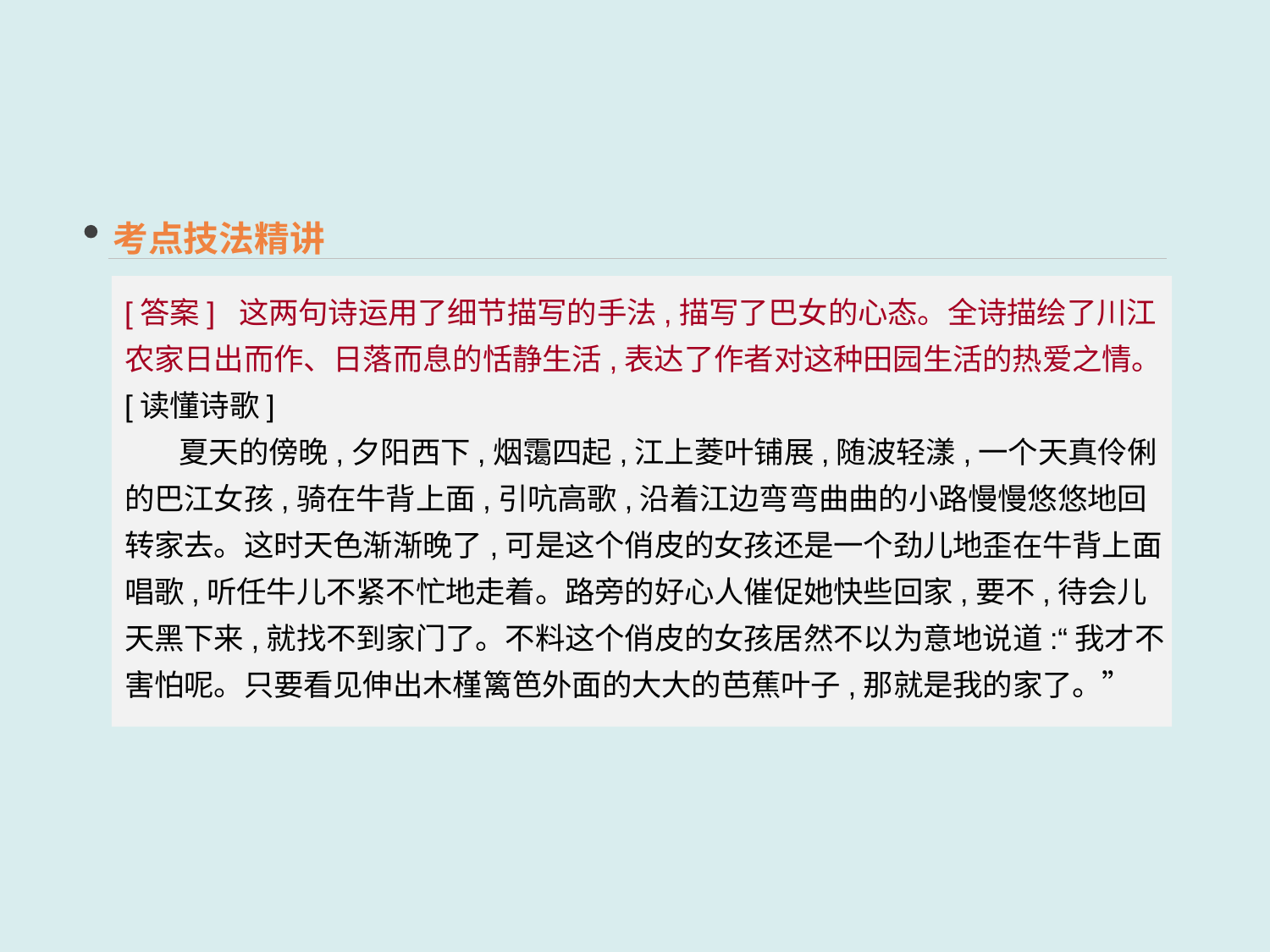

考点技法精讲

[答案]  这两句诗运用了细节描写的手法,描写了巴女的心态。全诗描绘了川江农家日出而作、日落而息的恬静生活,表达了作者对这种田园生活的热爱之情。
[读懂诗歌]
       夏天的傍晚,夕阳西下,烟霭四起,江上菱叶铺展,随波轻漾,一个天真伶俐的巴江女孩,骑在牛背上面,引吭高歌,沿着江边弯弯曲曲的小路慢慢悠悠地回转家去。这时天色渐渐晚了,可是这个俏皮的女孩还是一个劲儿地歪在牛背上面唱歌,听任牛儿不紧不忙地走着。路旁的好心人催促她快些回家,要不,待会儿天黑下来,就找不到家门了。不料这个俏皮的女孩居然不以为意地说道:“我才不害怕呢。只要看见伸出木槿篱笆外面的大大的芭蕉叶子,那就是我的家了。”